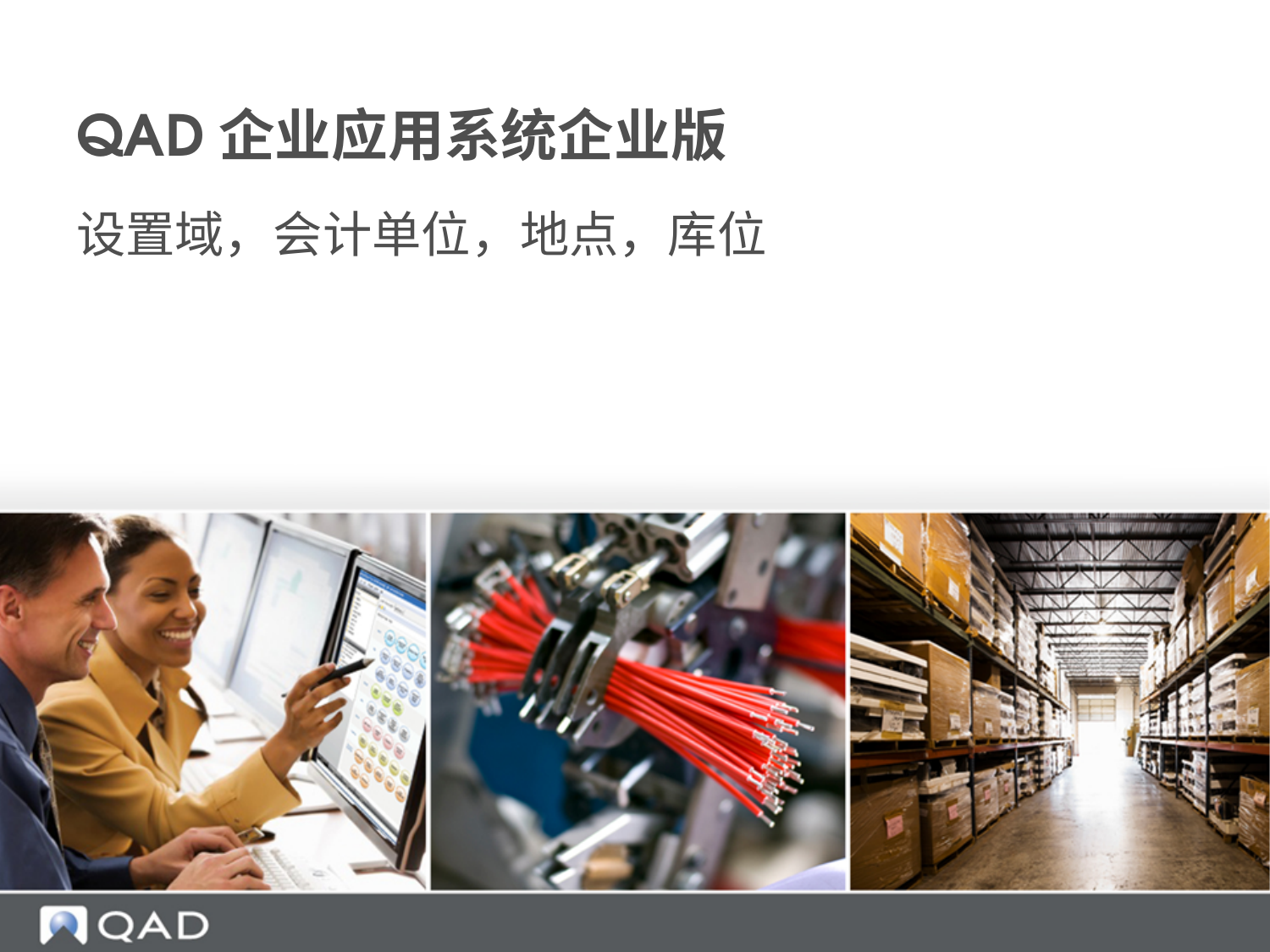

Set Up Entities, Sites, Locations

# QAD企业应用系统企业版
设置域，会计单位，地点，库位